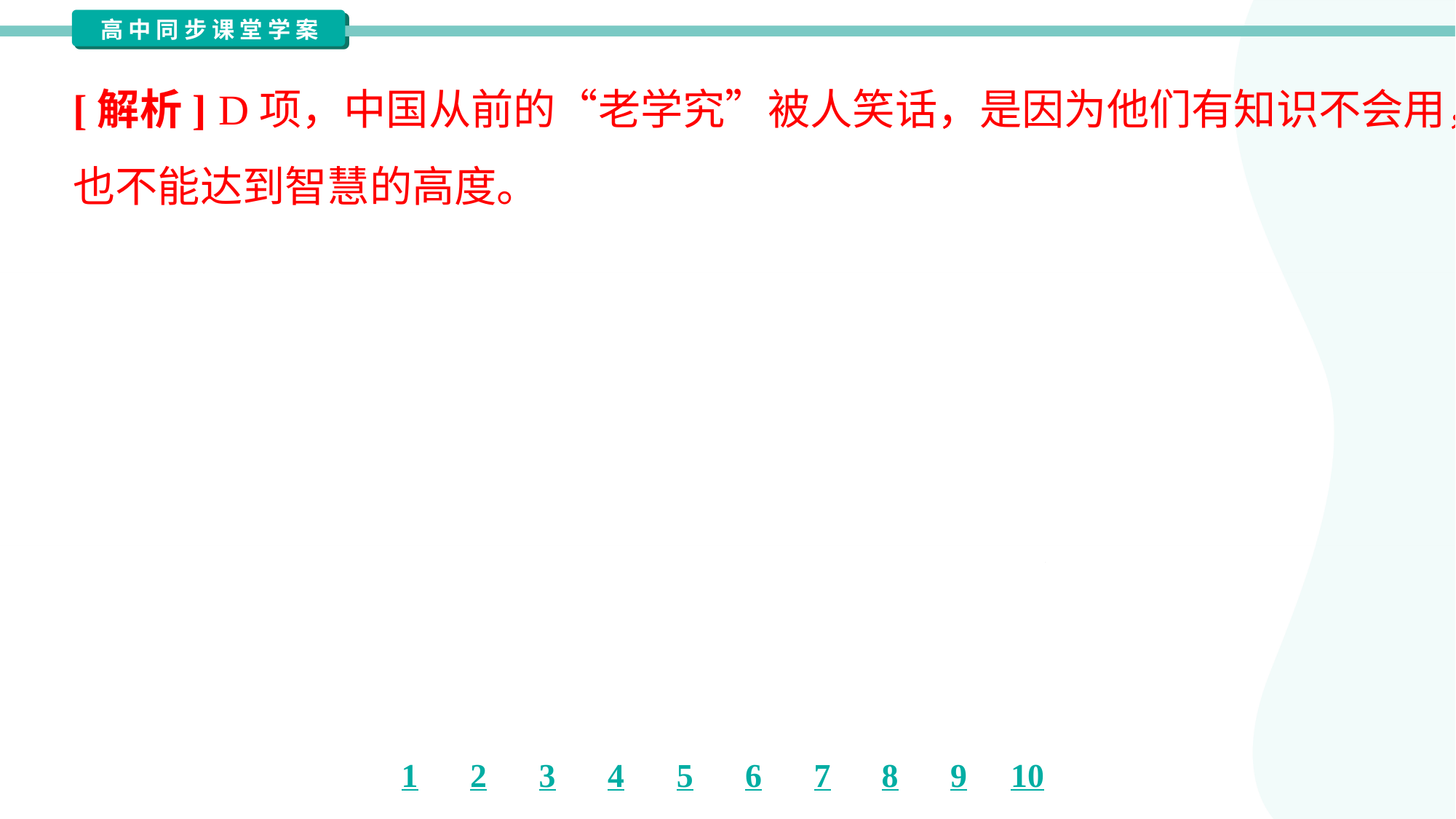

[解析] D项，中国从前的“老学究”被人笑话，是因为他们有知识不会用，
也不能达到智慧的高度。